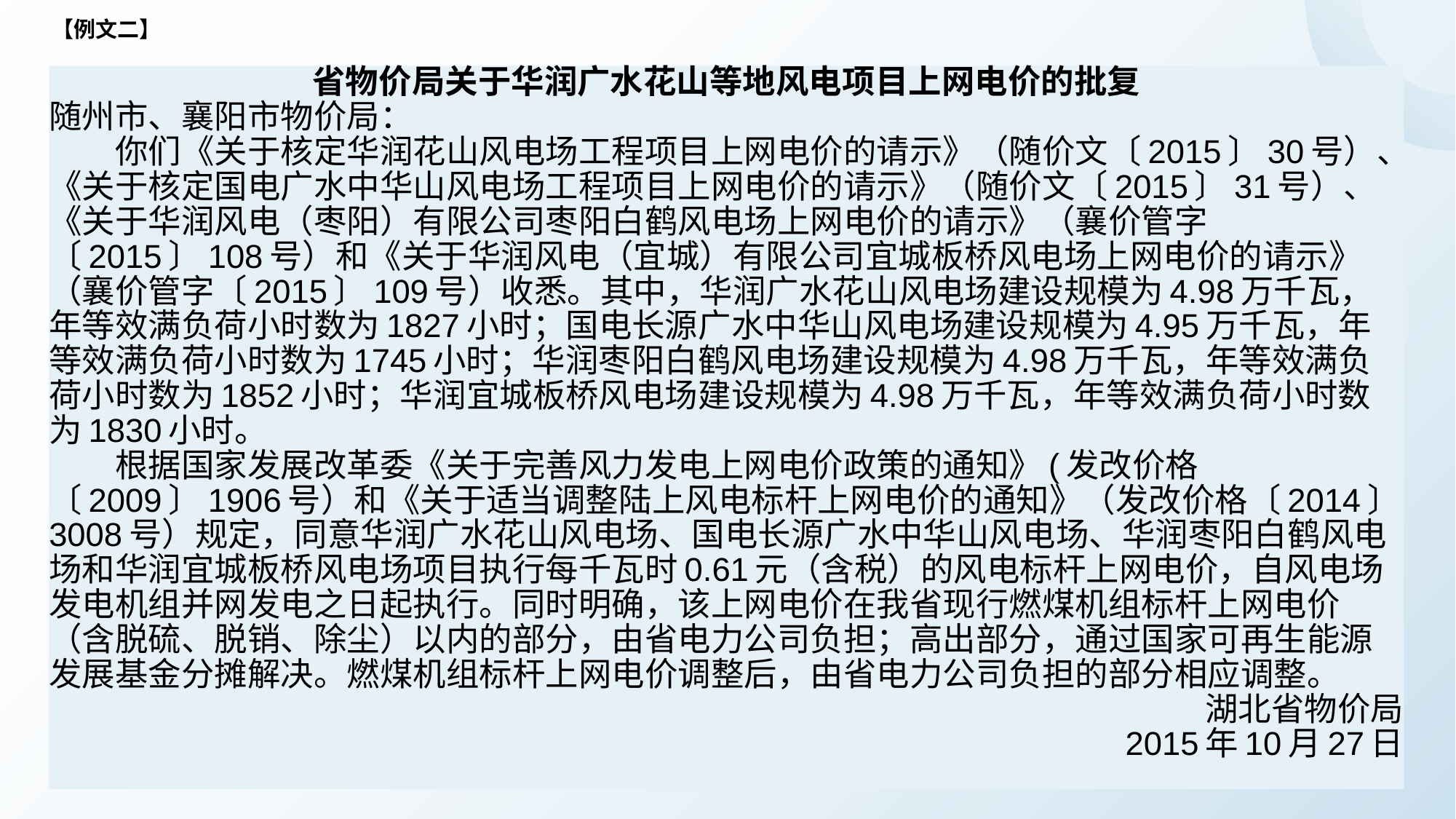

【例文二】
省物价局关于华润广水花山等地风电项目上网电价的批复
随州市、襄阳市物价局：
　　你们《关于核定华润花山风电场工程项目上网电价的请示》（随价文〔2015〕30号）、《关于核定国电广水中华山风电场工程项目上网电价的请示》（随价文〔2015〕31号）、《关于华润风电（枣阳）有限公司枣阳白鹤风电场上网电价的请示》（襄价管字〔2015〕108号）和《关于华润风电（宜城）有限公司宜城板桥风电场上网电价的请示》（襄价管字〔2015〕109号）收悉。其中，华润广水花山风电场建设规模为4.98万千瓦，年等效满负荷小时数为1827小时；国电长源广水中华山风电场建设规模为4.95万千瓦，年等效满负荷小时数为1745小时；华润枣阳白鹤风电场建设规模为4.98万千瓦，年等效满负荷小时数为1852小时；华润宜城板桥风电场建设规模为4.98万千瓦，年等效满负荷小时数为1830小时。
　　根据国家发展改革委《关于完善风力发电上网电价政策的通知》(发改价格〔2009〕1906号）和《关于适当调整陆上风电标杆上网电价的通知》（发改价格〔2014〕3008号）规定，同意华润广水花山风电场、国电长源广水中华山风电场、华润枣阳白鹤风电场和华润宜城板桥风电场项目执行每千瓦时0.61元（含税）的风电标杆上网电价，自风电场发电机组并网发电之日起执行。同时明确，该上网电价在我省现行燃煤机组标杆上网电价（含脱硫、脱销、除尘）以内的部分，由省电力公司负担；高出部分，通过国家可再生能源发展基金分摊解决。燃煤机组标杆上网电价调整后，由省电力公司负担的部分相应调整。
　　湖北省物价局
　　2015年10月27日